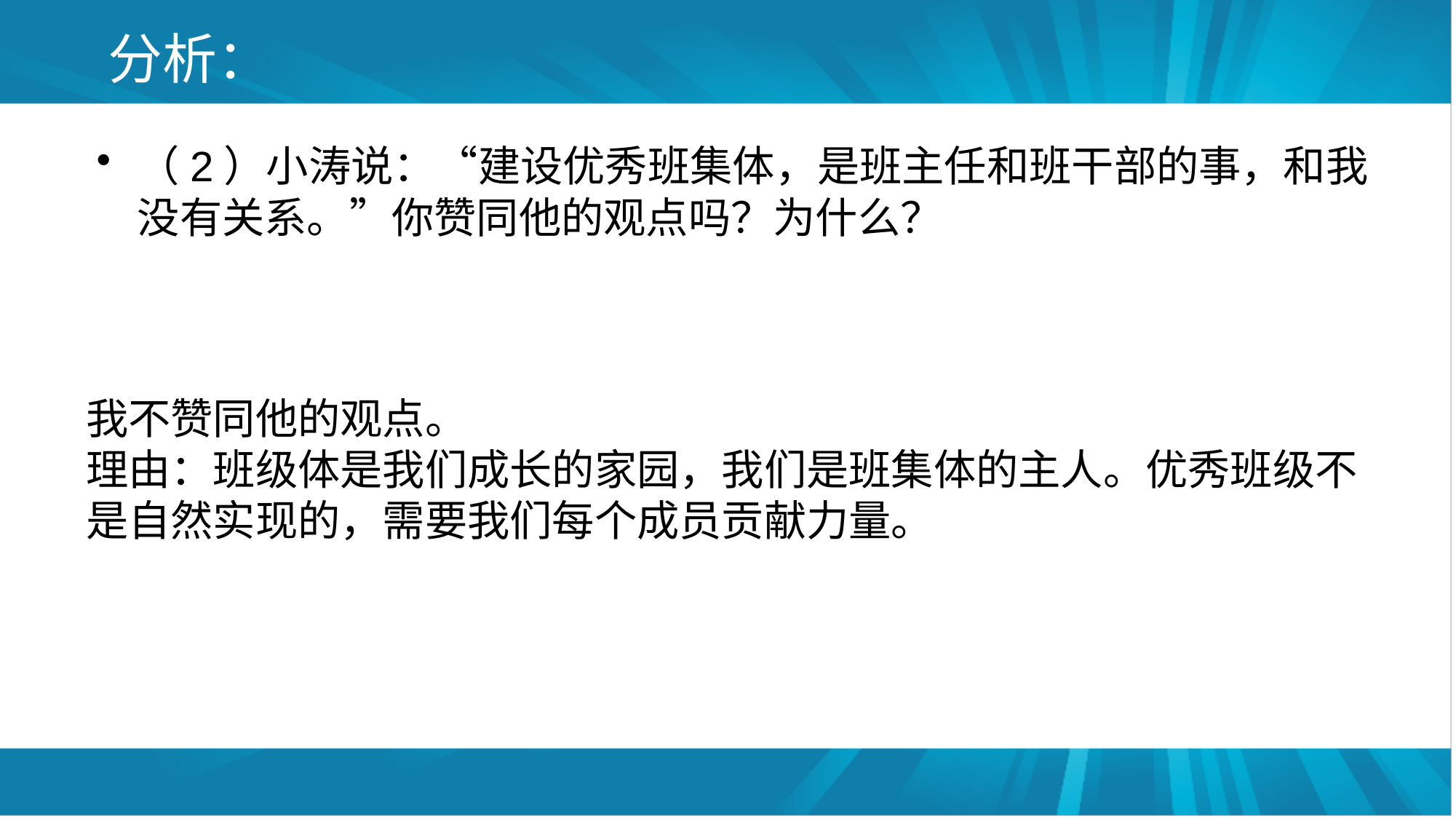

# 分析：
（2）小涛说：“建设优秀班集体，是班主任和班干部的事，和我没有关系。”你赞同他的观点吗？为什么？
我不赞同他的观点。
理由：班级体是我们成长的家园，我们是班集体的主人。优秀班级不是自然实现的，需要我们每个成员贡献力量。